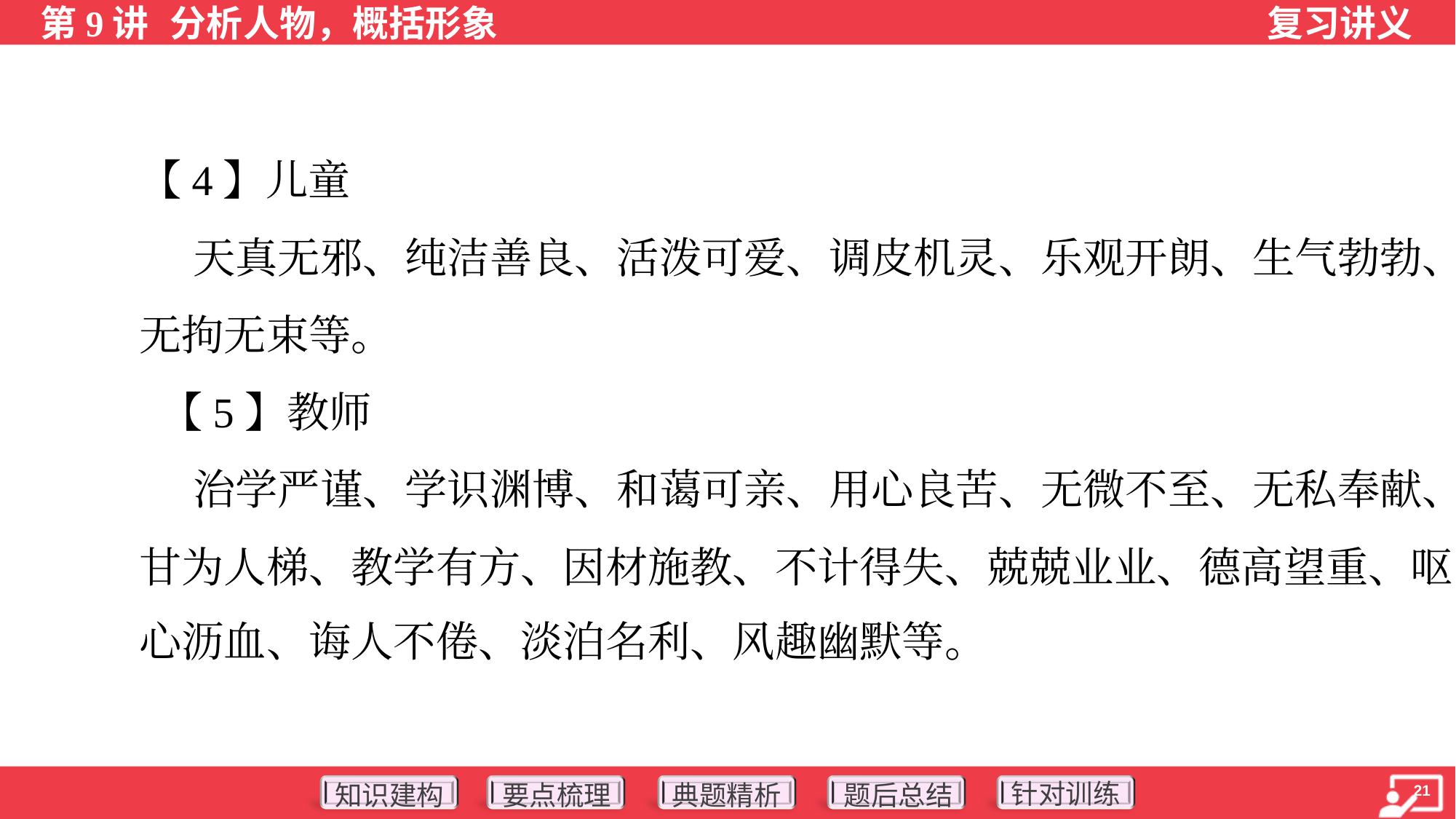

【4】儿童
    天真无邪、纯洁善良、活泼可爱、调皮机灵、乐观开朗、生气勃勃、
无拘无束等。
 【5】教师
    治学严谨、学识渊博、和蔼可亲、用心良苦、无微不至、无私奉献、
甘为人梯、教学有方、因材施教、不计得失、兢兢业业、德高望重、呕
心沥血、诲人不倦、淡泊名利、风趣幽默等。